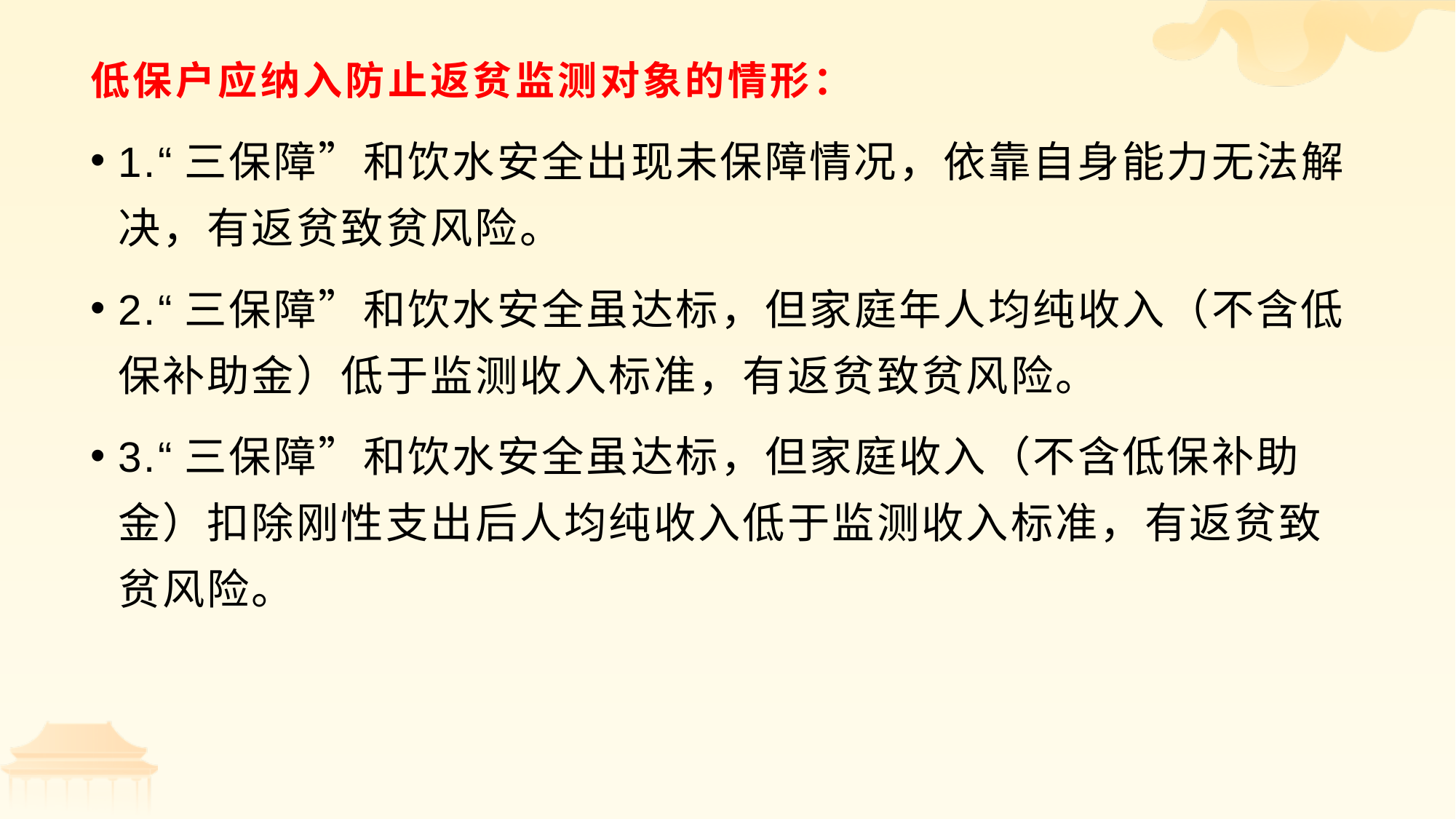

# 低保户应纳入防止返贫监测对象的情形：
1.“三保障”和饮水安全出现未保障情况，依靠自身能力无法解决，有返贫致贫风险。
2.“三保障”和饮水安全虽达标，但家庭年人均纯收入（不含低保补助金）低于监测收入标准，有返贫致贫风险。
3.“三保障”和饮水安全虽达标，但家庭收入（不含低保补助金）扣除刚性支出后人均纯收入低于监测收入标准，有返贫致贫风险。